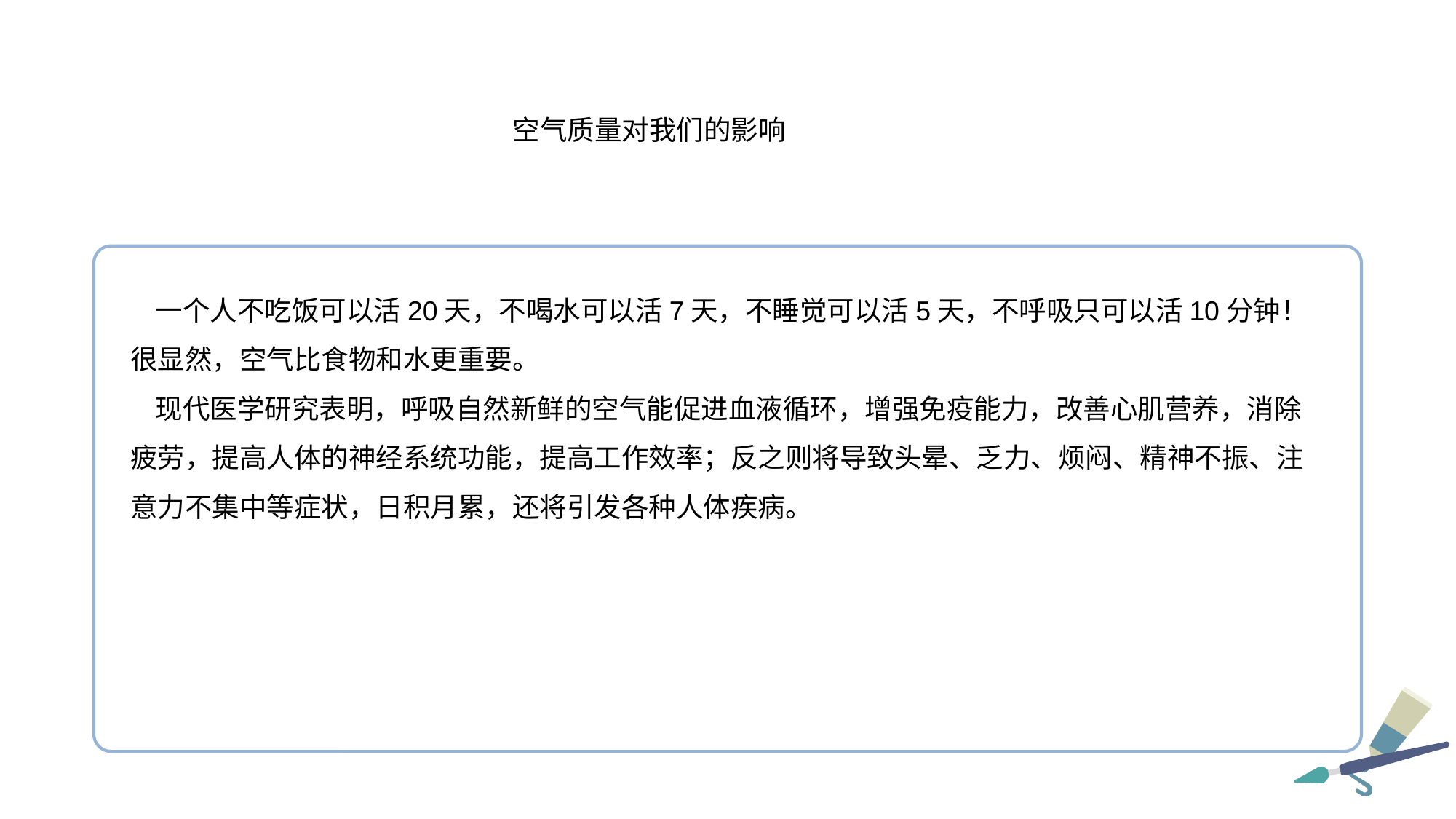

空气质量对我们的影响

   一个人不吃饭可以活20天，不喝水可以活7天，不睡觉可以活5天，不呼吸只可以活10分钟！很显然，空气比食物和水更重要。
   现代医学研究表明，呼吸自然新鲜的空气能促进血液循环，增强免疫能力，改善心肌营养，消除疲劳，提高人体的神经系统功能，提高工作效率；反之则将导致头晕、乏力、烦闷、精神不振、注意力不集中等症状，日积月累，还将引发各种人体疾病。